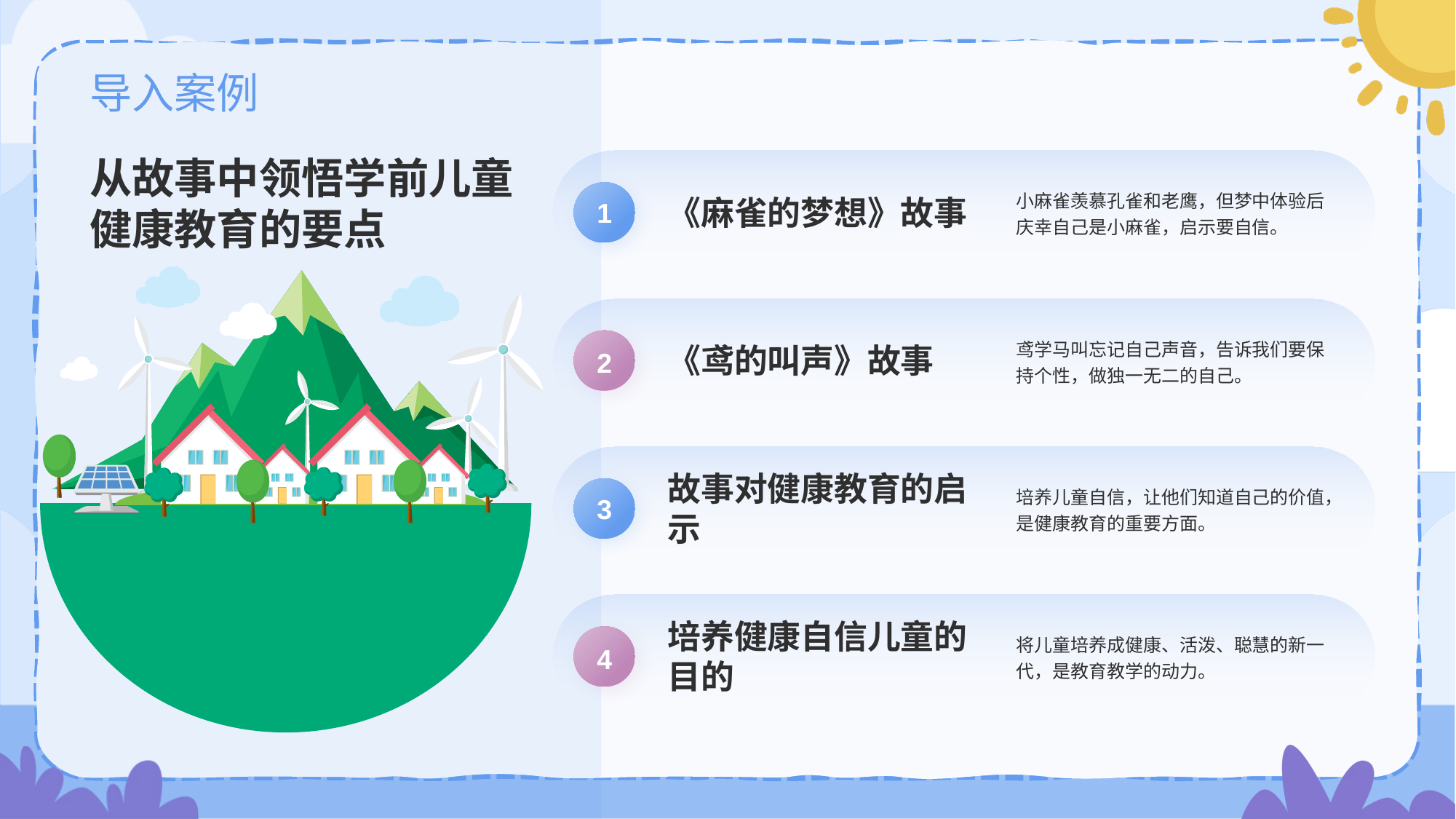

从故事中领悟学前儿童健康教育的要点

《麻雀的梦想》故事
小麻雀羡慕孔雀和老鹰，但梦中体验后庆幸自己是小麻雀，启示要自信。
1

《鸢的叫声》故事
鸢学马叫忘记自己声音，告诉我们要保持个性，做独一无二的自己。
2

故事对健康教育的启示
培养儿童自信，让他们知道自己的价值，是健康教育的重要方面。
3

培养健康自信儿童的目的
将儿童培养成健康、活泼、聪慧的新一代，是教育教学的动力。
4
# 导入案例